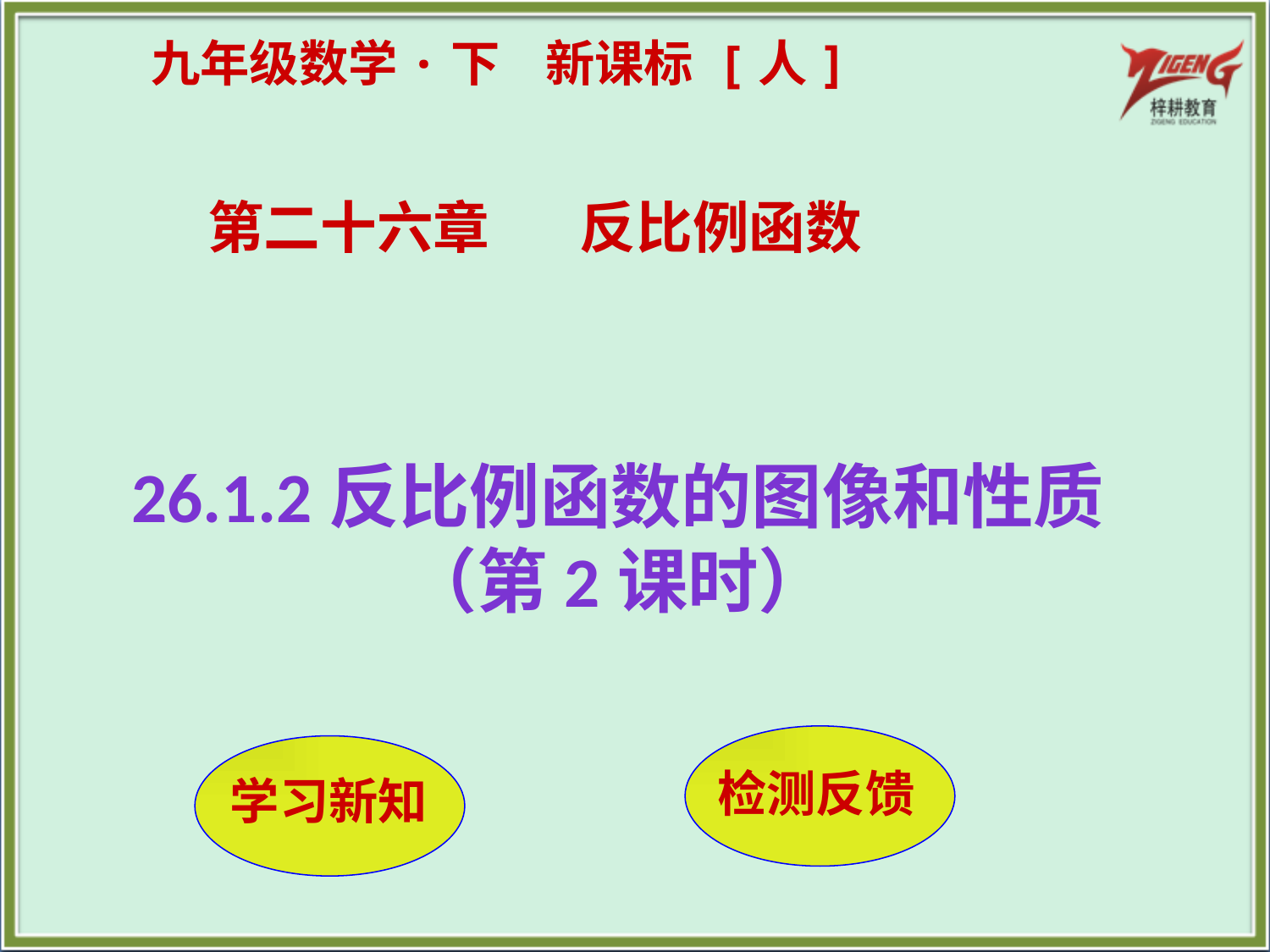

九年级数学·下    新课标 [人]
第二十六章       反比例函数
26.1.2反比例函数的图像和性质（第2课时）

检测反馈

 学习新知